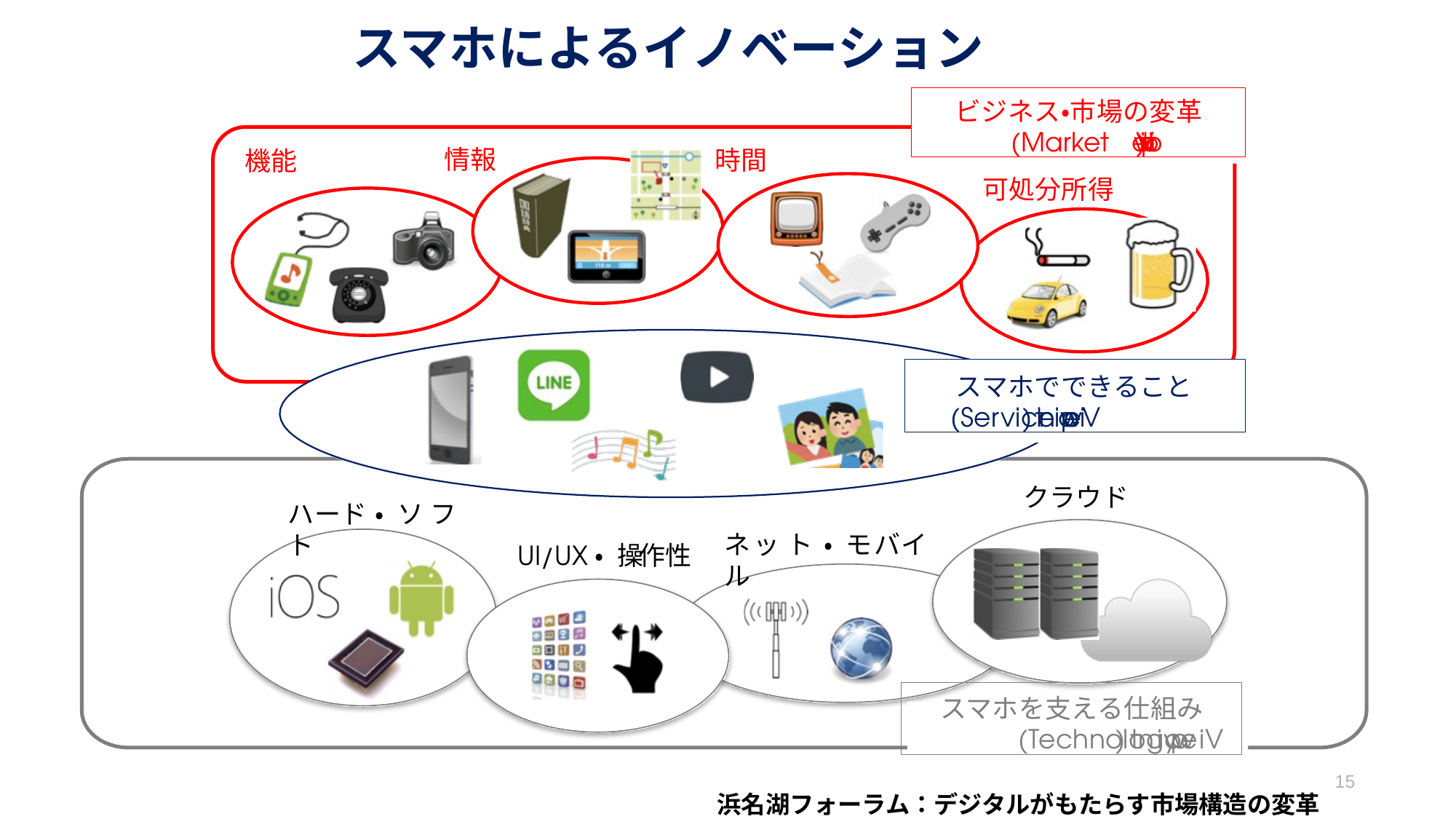

# スマホによるイノベーション

ビジネス・市場の変革
(Market   Viewpoint)

情報
時間
機能

可処分所得

スマホでできること
(Service   Viewpoint)

クラウド
ハード・ソフト

ネット・モバイル

UI/UX・操 作性

スマホを支える仕組み
(Technology   Viewpoint)

15
浜名湖フォーラム：デジタルがもたらす市場構造の変革